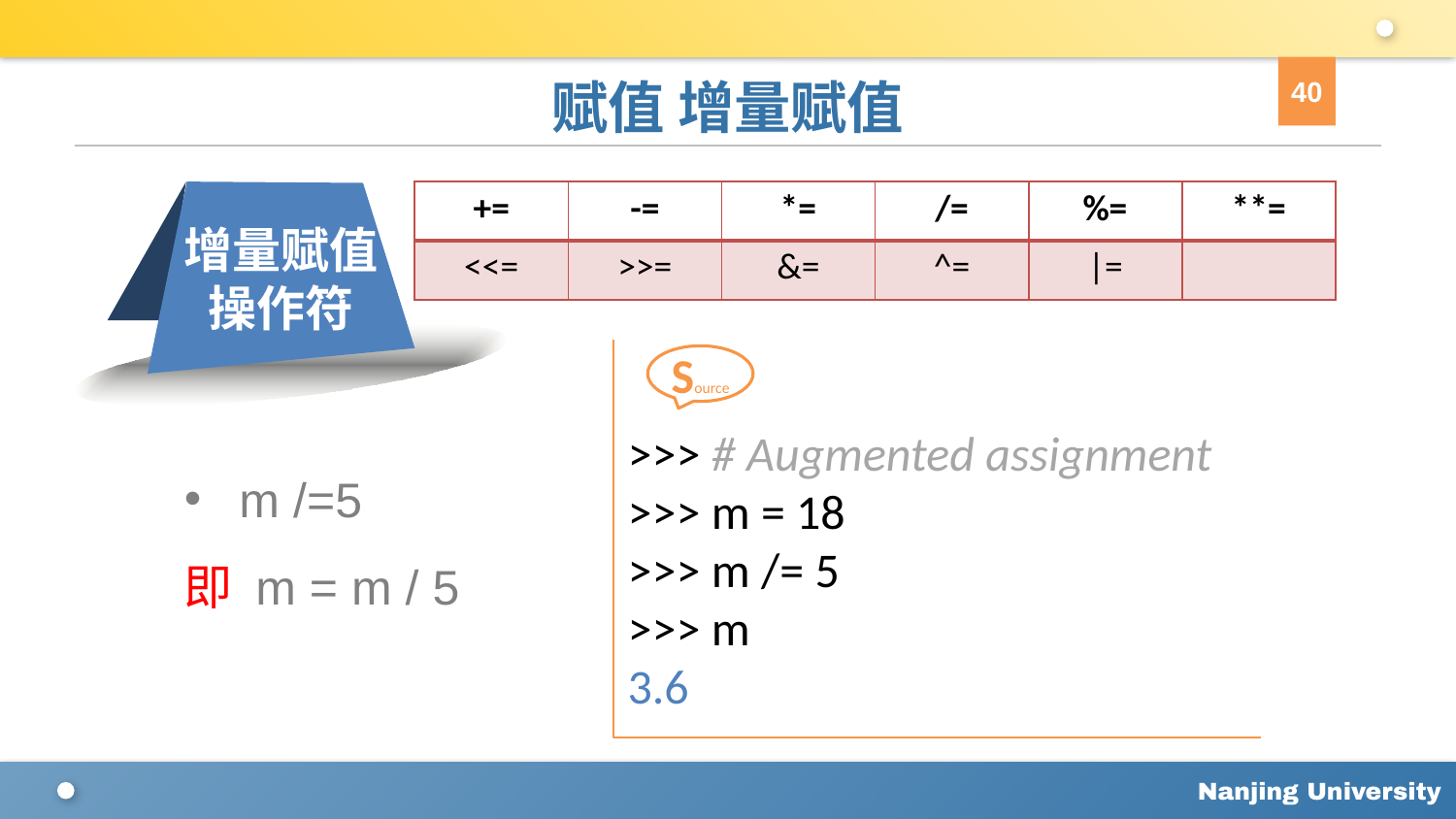

40
# 赋值 增量赋值

增量赋值操作符

| += | -= | \*= | /= | %= | \*\*= |
| --- | --- | --- | --- | --- | --- |
| <<= | >>= | &= | ^= | |= |  |

>>> # Augmented assignment
>>> m = 18
>>> m /= 5
>>> m
3.6
Source
m /=5
即 m = m / 5